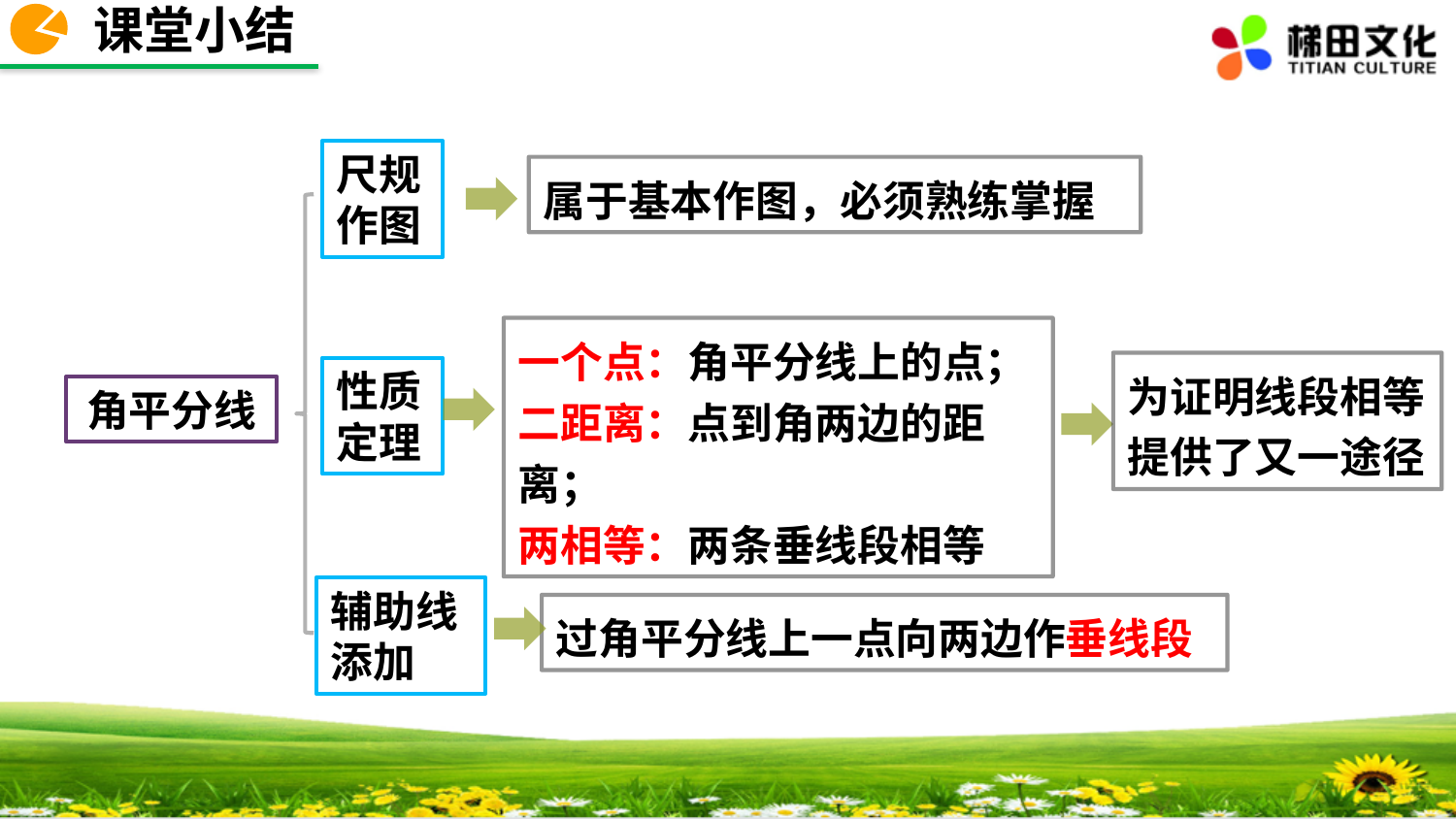

课堂小结

尺规作图
属于基本作图，必须熟练掌握

一个点：角平分线上的点；
二距离：点到角两边的距离；
两相等：两条垂线段相等
为证明线段相等提供了又一途径
性质定理
角平分线

辅助线
添加
过角平分线上一点向两边作垂线段